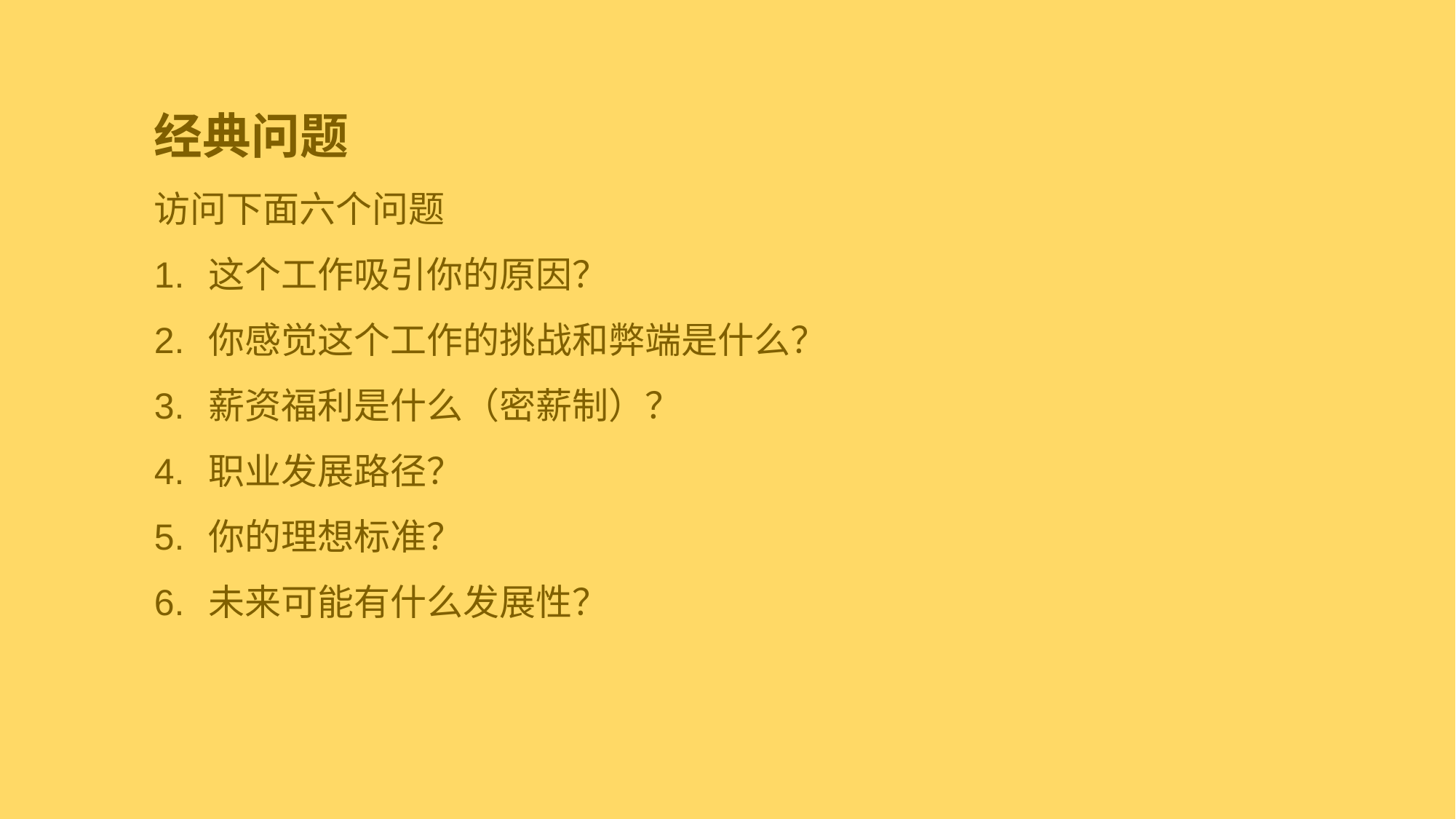

经典问题
访问下面六个问题
这个工作吸引你的原因？
你感觉这个工作的挑战和弊端是什么？
薪资福利是什么（密薪制）？
职业发展路径？
你的理想标准？
未来可能有什么发展性？